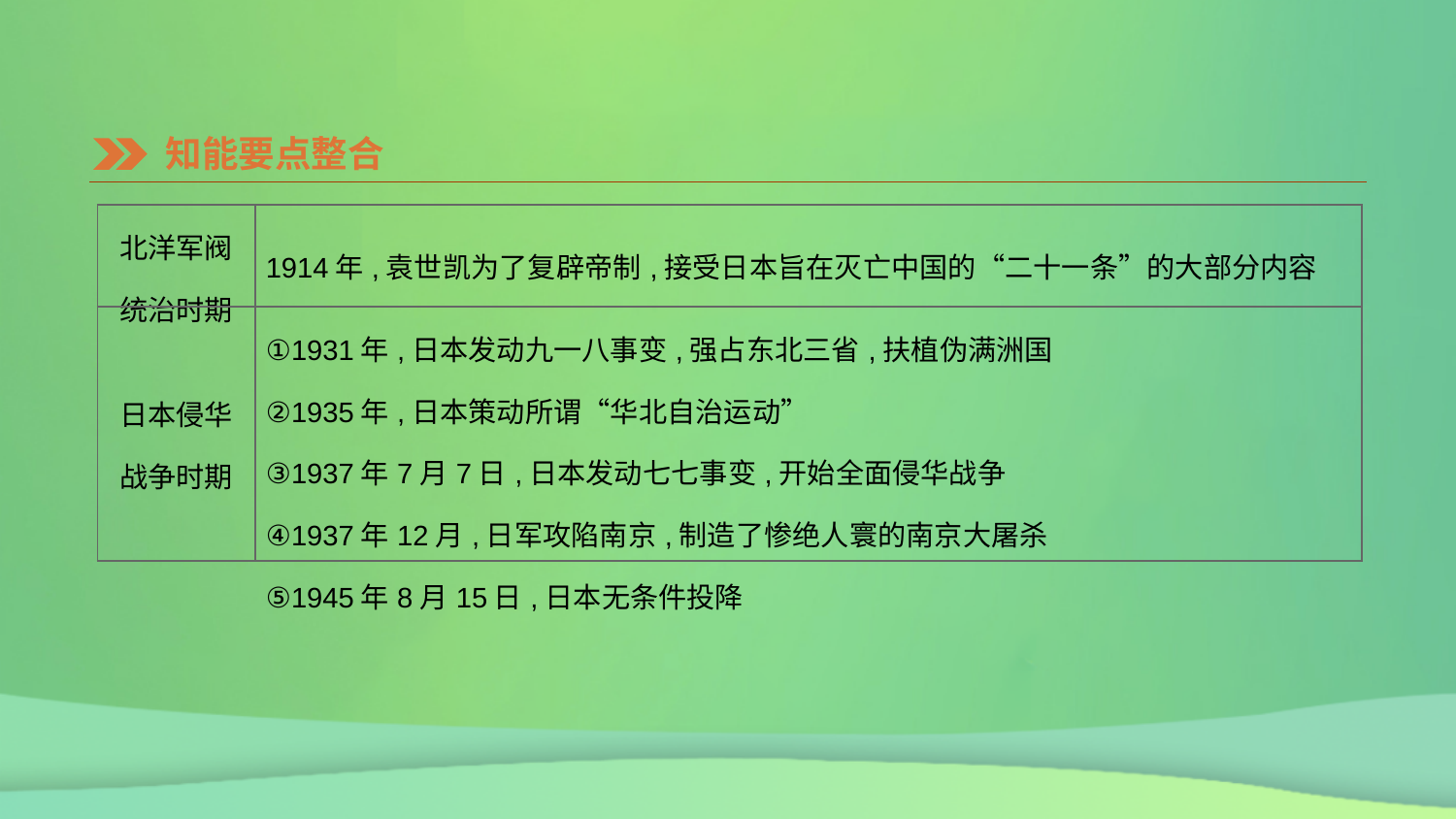

知能要点整合

| 北洋军阀 统治时期 | 1914年,袁世凯为了复辟帝制,接受日本旨在灭亡中国的“二十一条”的大部分内容 |
| --- | --- |
| 日本侵华 战争时期 | ①1931年,日本发动九一八事变,强占东北三省,扶植伪满洲国 ②1935年,日本策动所谓“华北自治运动” ③1937年7月7日,日本发动七七事变,开始全面侵华战争 ④1937年12月,日军攻陷南京,制造了惨绝人寰的南京大屠杀 ⑤1945年8月15日,日本无条件投降 |